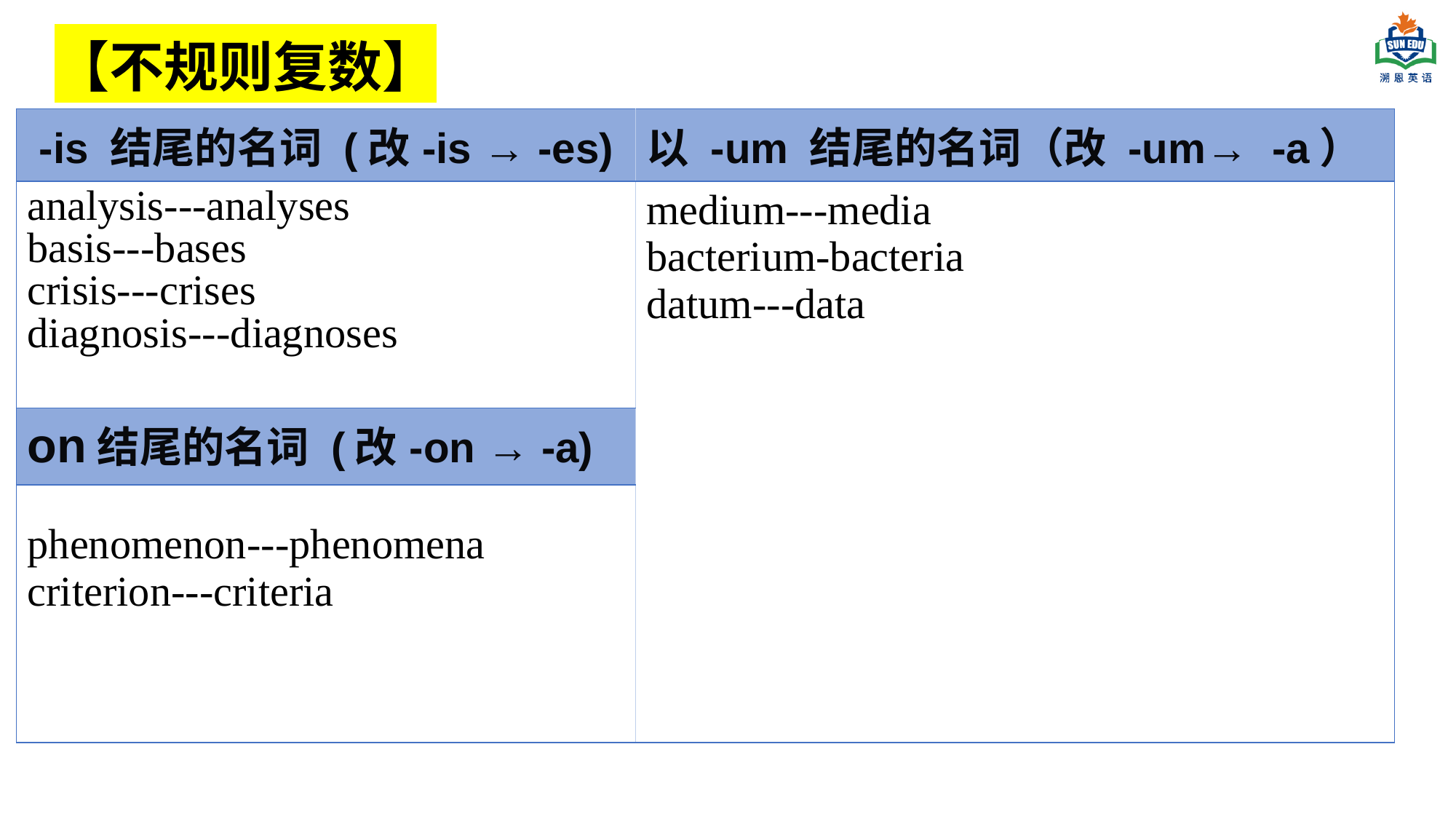

【不规则复数】
| -is 结尾的名词 (改-is → -es) | 以 -um 结尾的名词（改 -um→ -a） |
| --- | --- |
| analysis---analyses basis---bases crisis---crises diagnosis---diagnoses | medium---media bacterium-bacteria datum---data |
| ­on结尾的名词 (改-on → -a) |  |
| phenomenon---phenomena criterion---criteria |  |